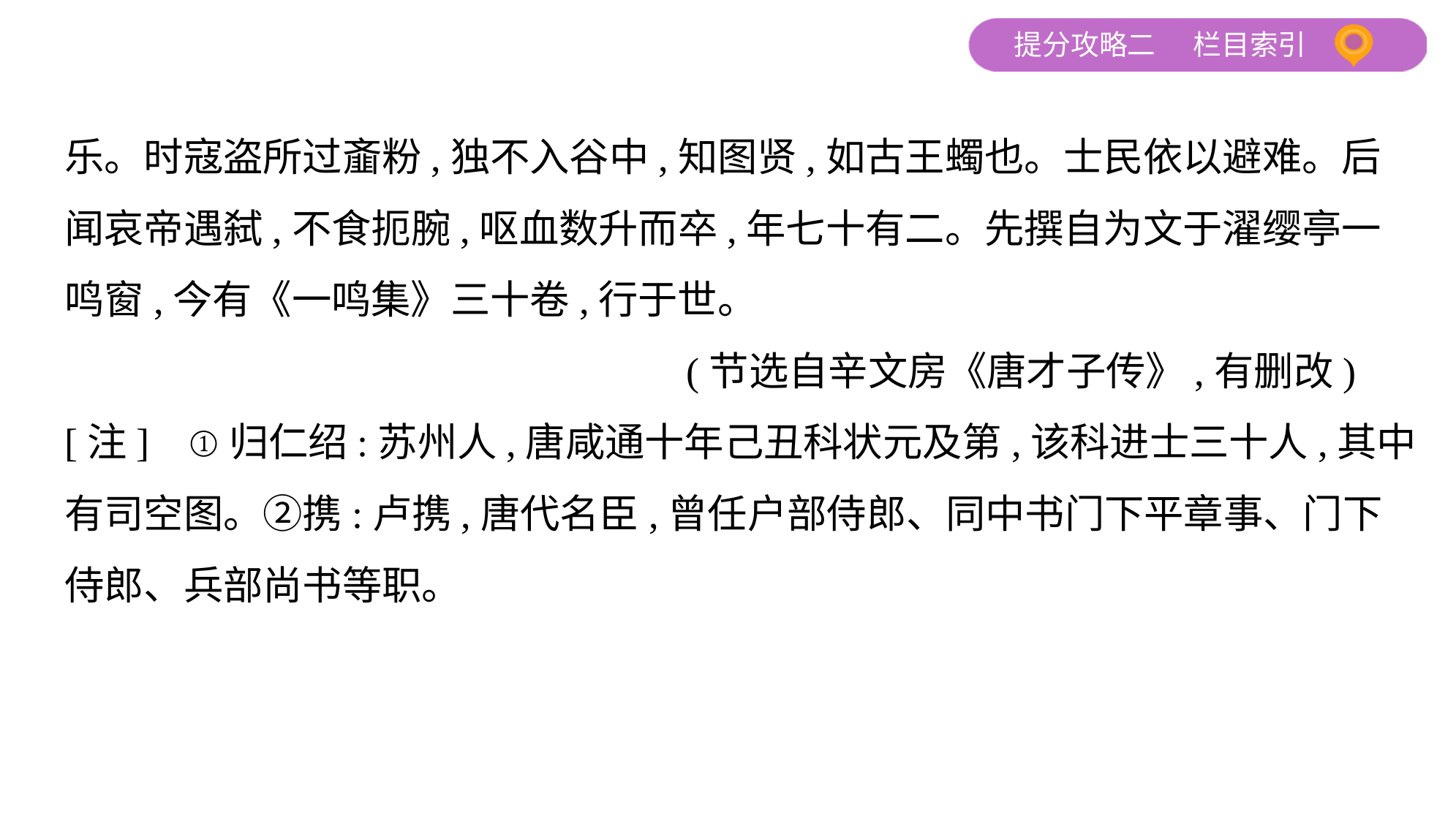

乐。时寇盗所过齑粉,独不入谷中,知图贤,如古王蠋也。士民依以避难。后
闻哀帝遇弑,不食扼腕,呕血数升而卒,年七十有二。先撰自为文于濯缨亭一
鸣窗,今有《一鸣集》三十卷,行于世。
                                                               (节选自辛文房《唐才子传》,有删改)
[注]    ①归仁绍:苏州人,唐咸通十年己丑科状元及第,该科进士三十人,其中
有司空图。②携:卢携,唐代名臣,曾任户部侍郎、同中书门下平章事、门下
侍郎、兵部尚书等职。